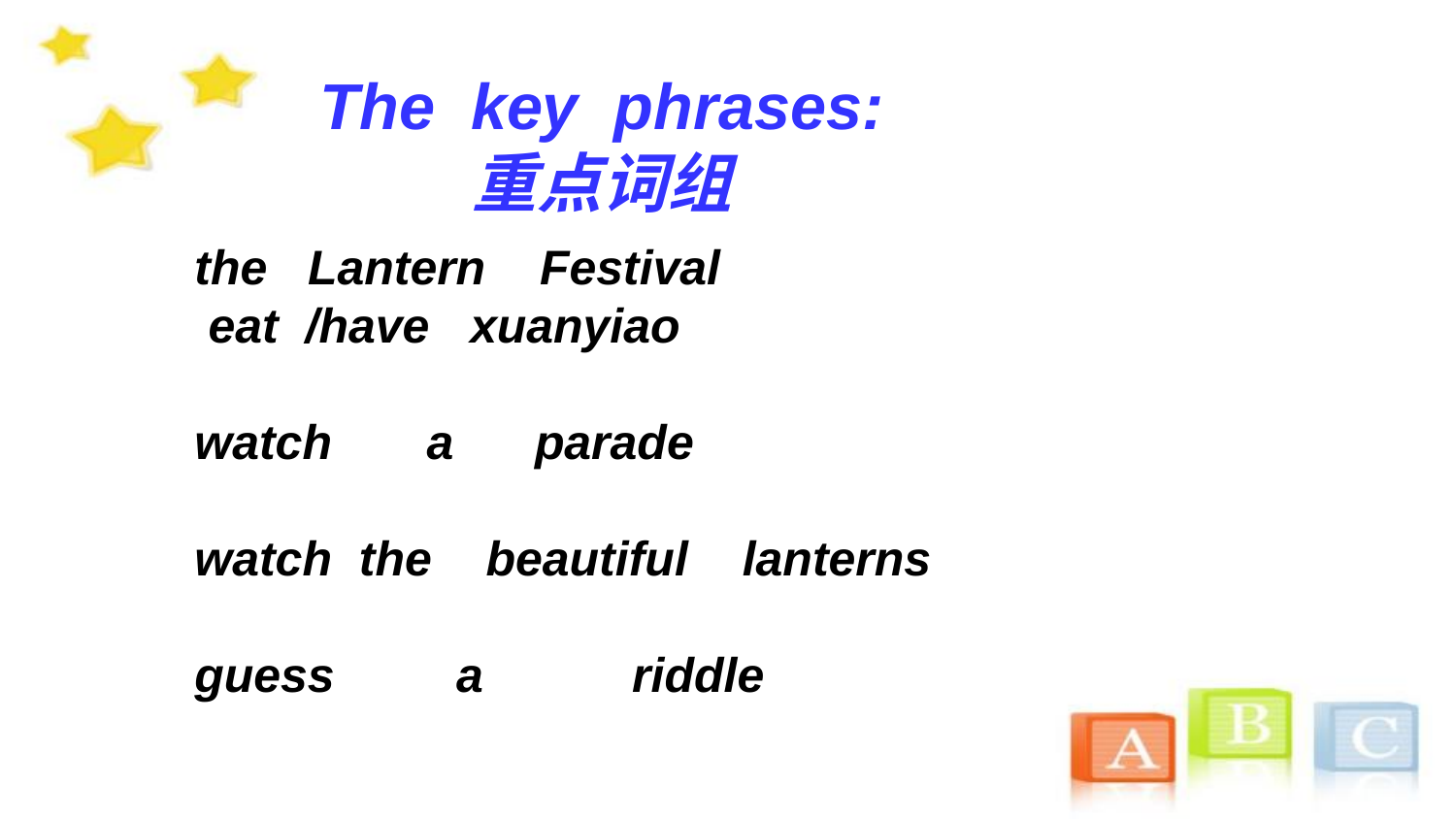

The  key  phrases:
重点词组

the   Lantern    Festival
 eat  /have   xuanyiao

watch       a      parade

watch  the    beautiful    lanterns

guess         a           riddle